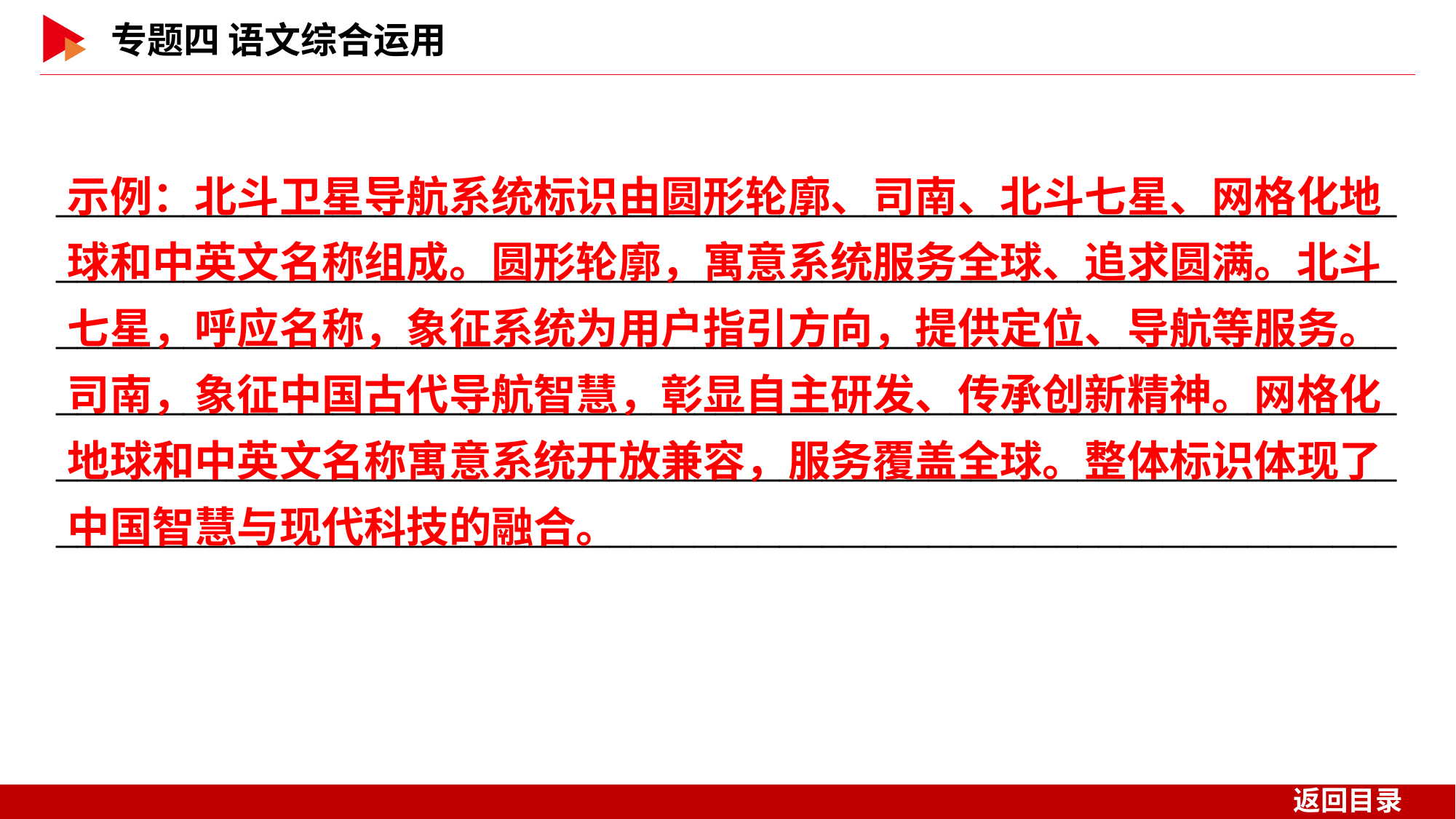

__________________________________________________________________________________________________________________________________________________________________________________________________________________________________________________________________________________________________________________________________________________________________________________________
示例：北斗卫星导航系统标识由圆形轮廓、司南、北斗七星、网格化地球和中英文名称组成。圆形轮廓，寓意系统服务全球、追求圆满。北斗七星，呼应名称，象征系统为用户指引方向，提供定位、导航等服务。司南，象征中国古代导航智慧，彰显自主研发、传承创新精神。网格化地球和中英文名称寓意系统开放兼容，服务覆盖全球。整体标识体现了中国智慧与现代科技的融合。